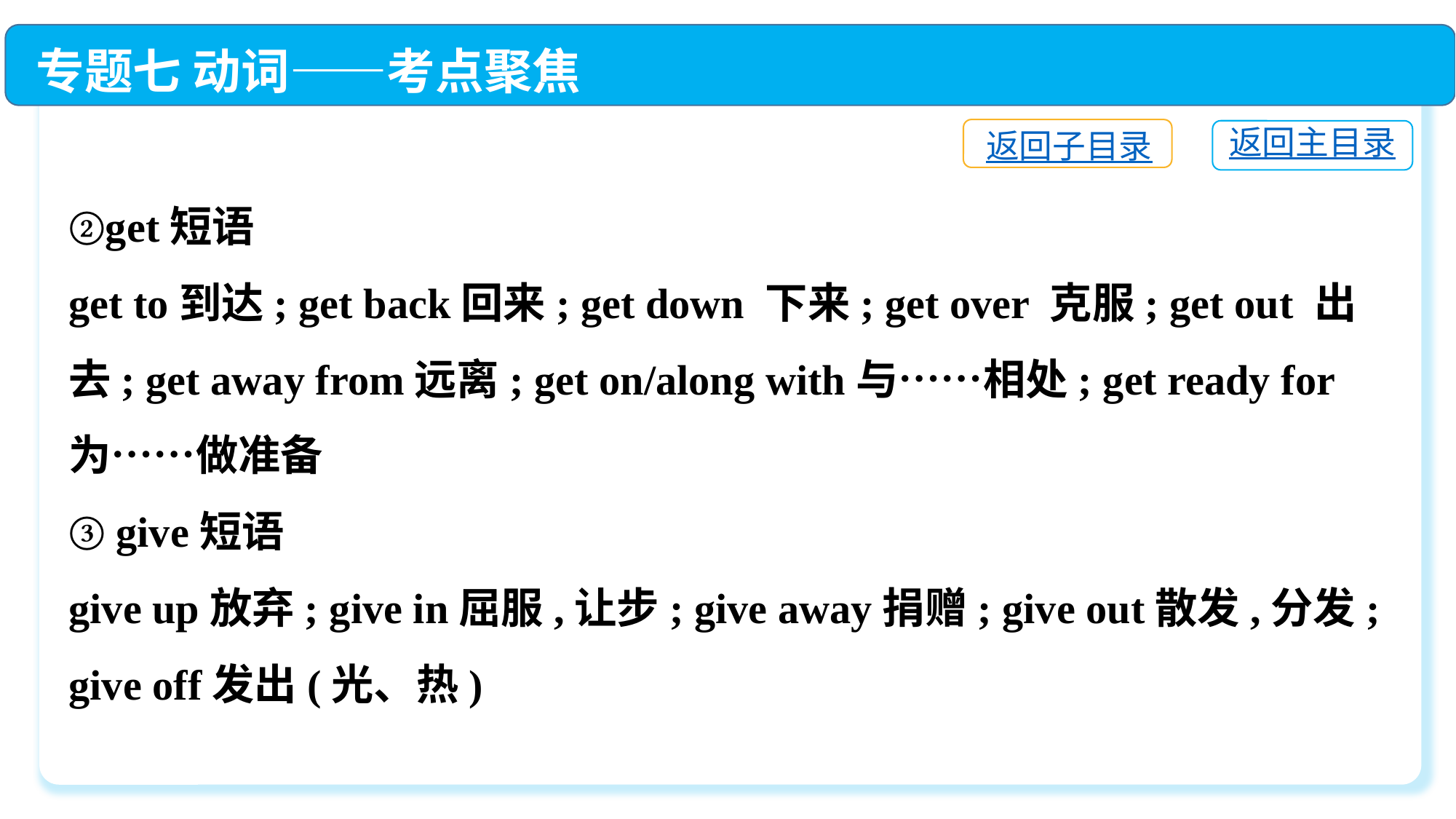

专题七 动词——考点聚焦

返回子目录
返回主目录
②get短语
get to到达; get back回来; get down 下来; get over 克服; get out 出去; get away from远离; get on/along with与……相处; get ready for为……做准备
③ give短语
give up放弃; give in屈服,让步; give away捐赠; give out散发,分发; give off发出(光、热)